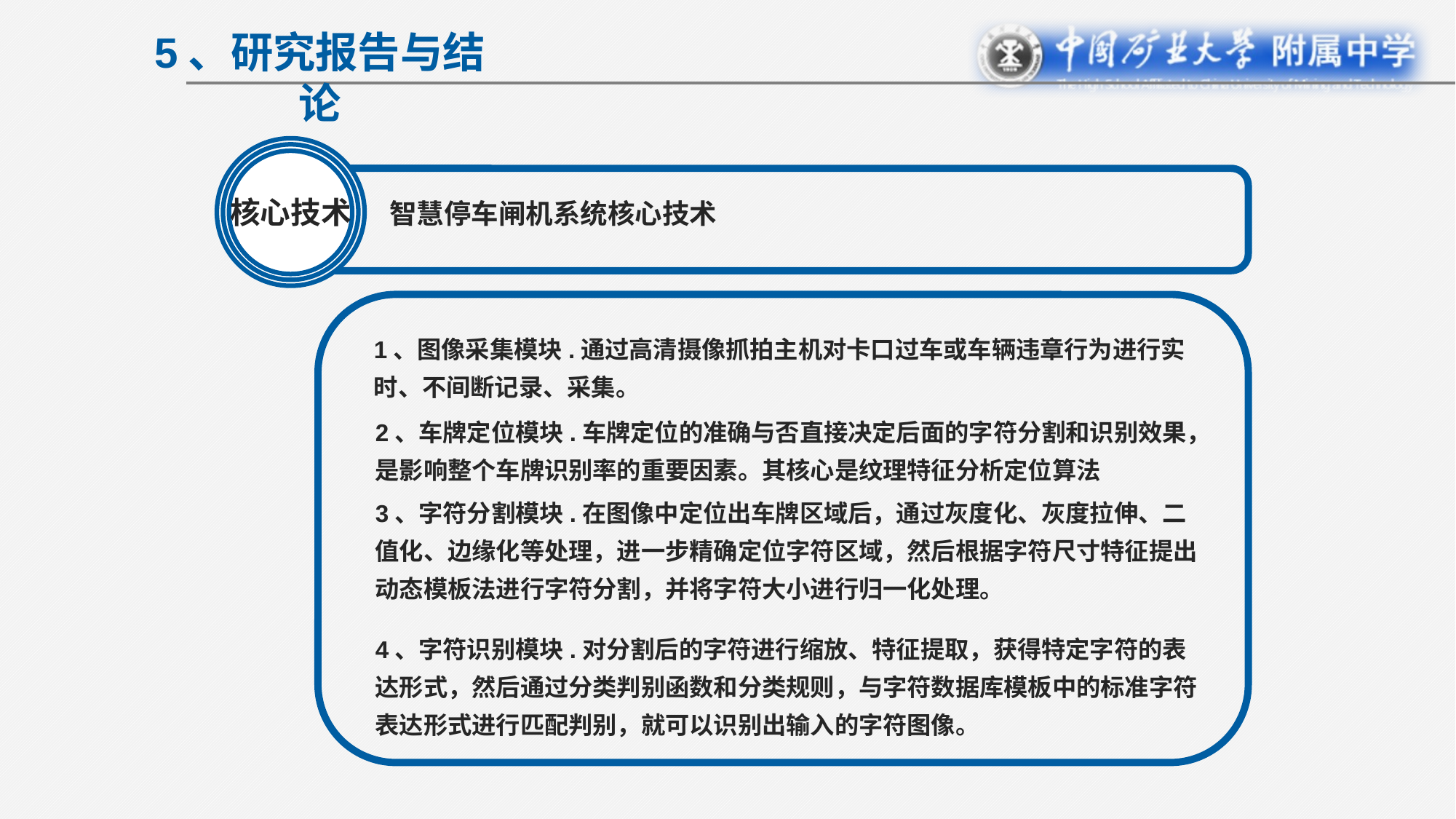

5、研究报告与结论

智慧停车闸机系统核心技术
核心技术

1、图像采集模块.通过高清摄像抓拍主机对卡口过车或车辆违章行为进行实时、不间断记录、采集。
2、车牌定位模块.车牌定位的准确与否直接决定后面的字符分割和识别效果，是影响整个车牌识别率的重要因素。其核心是纹理特征分析定位算法
3、字符分割模块.在图像中定位出车牌区域后，通过灰度化、灰度拉伸、二值化、边缘化等处理，进一步精确定位字符区域，然后根据字符尺寸特征提出动态模板法进行字符分割，并将字符大小进行归一化处理。
4、字符识别模块.对分割后的字符进行缩放、特征提取，获得特定字符的表达形式，然后通过分类判别函数和分类规则，与字符数据库模板中的标准字符表达形式进行匹配判别，就可以识别出输入的字符图像。